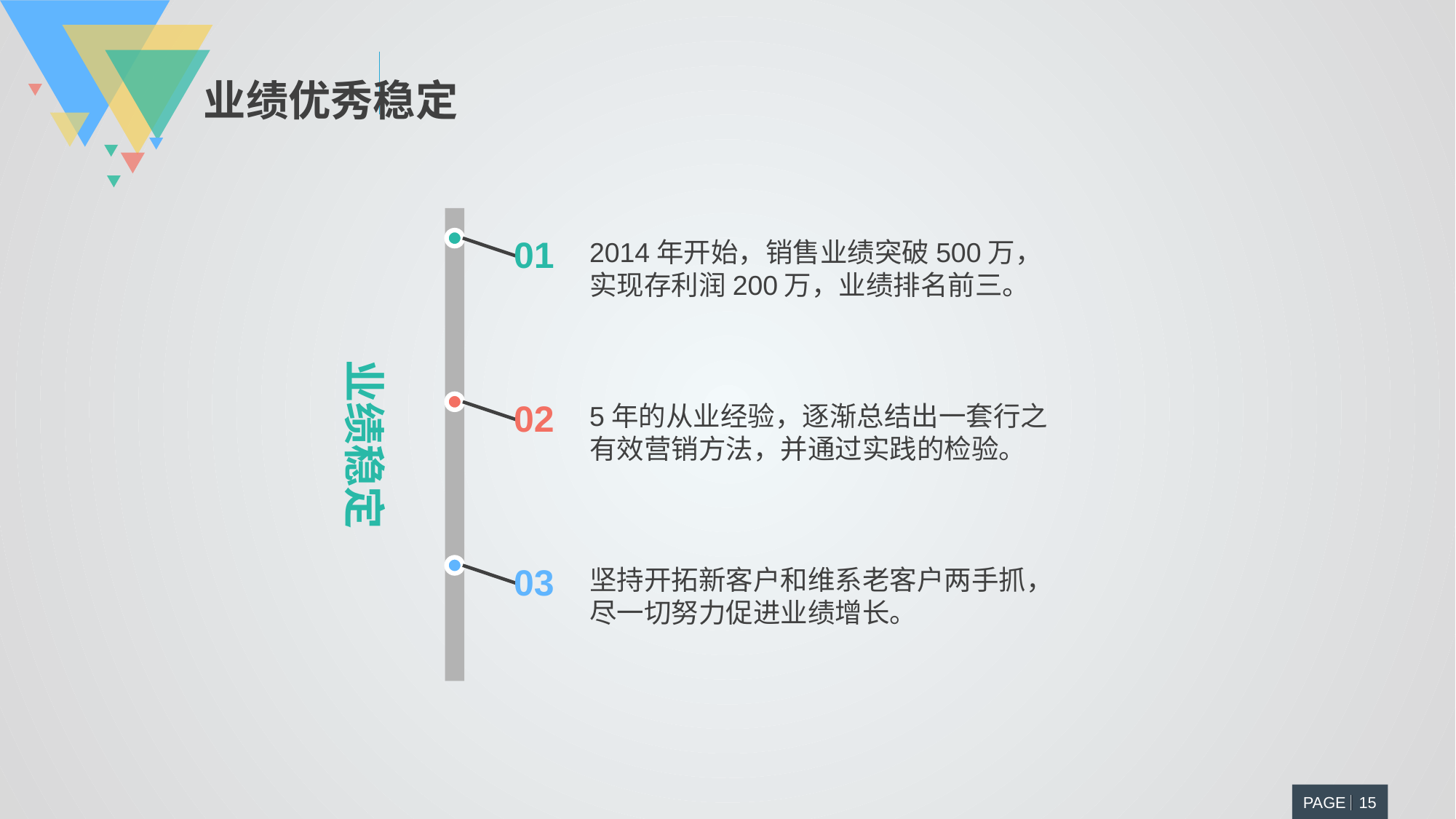

业绩优秀稳定

01

2014年开始，销售业绩突破500万，实现存利润200万，业绩排名前三。
业绩稳定
02

5年的从业经验，逐渐总结出一套行之有效营销方法，并通过实践的检验。
03
坚持开拓新客户和维系老客户两手抓，尽一切努力促进业绩增长。

PAGE   15